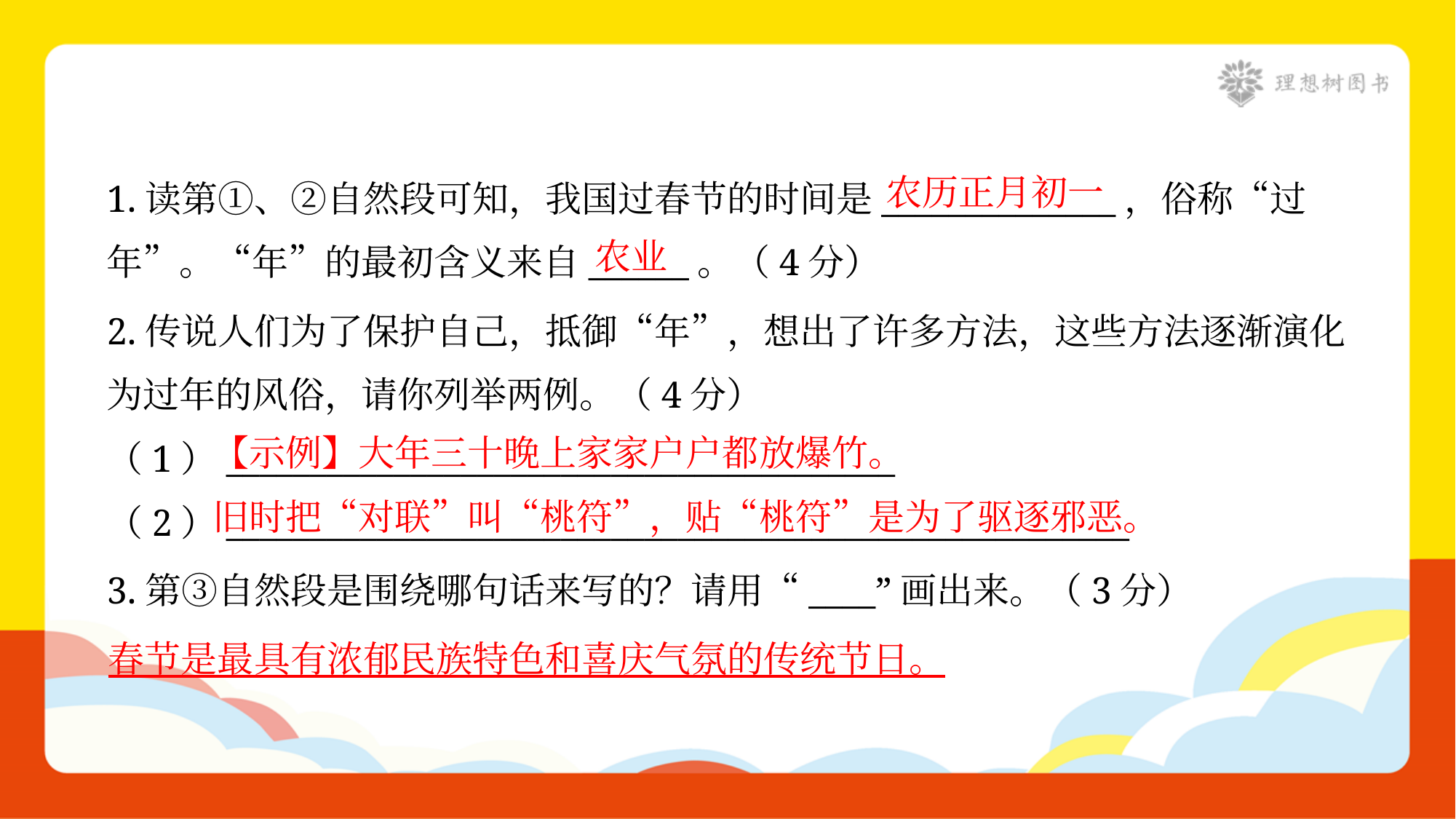

农历正月初一
1.读第①、②自然段可知，我国过春节的时间是______________，俗称“过
年”。“年”的最初含义来自______。（4分）
农业
2.传说人们为了保护自己，抵御“年”，想出了许多方法，这些方法逐渐演化
为过年的风俗，请你列举两例。（4分）
【示例】大年三十晚上家家户户都放爆竹。
（1）________________________________________
旧时把“对联”叫“桃符”，贴“桃符”是为了驱逐邪恶。
（2）______________________________________________________
3.第③自然段是围绕哪句话来写的？请用“____”画出来。（3分）
春节是最具有浓郁民族特色和喜庆气氛的传统节日。